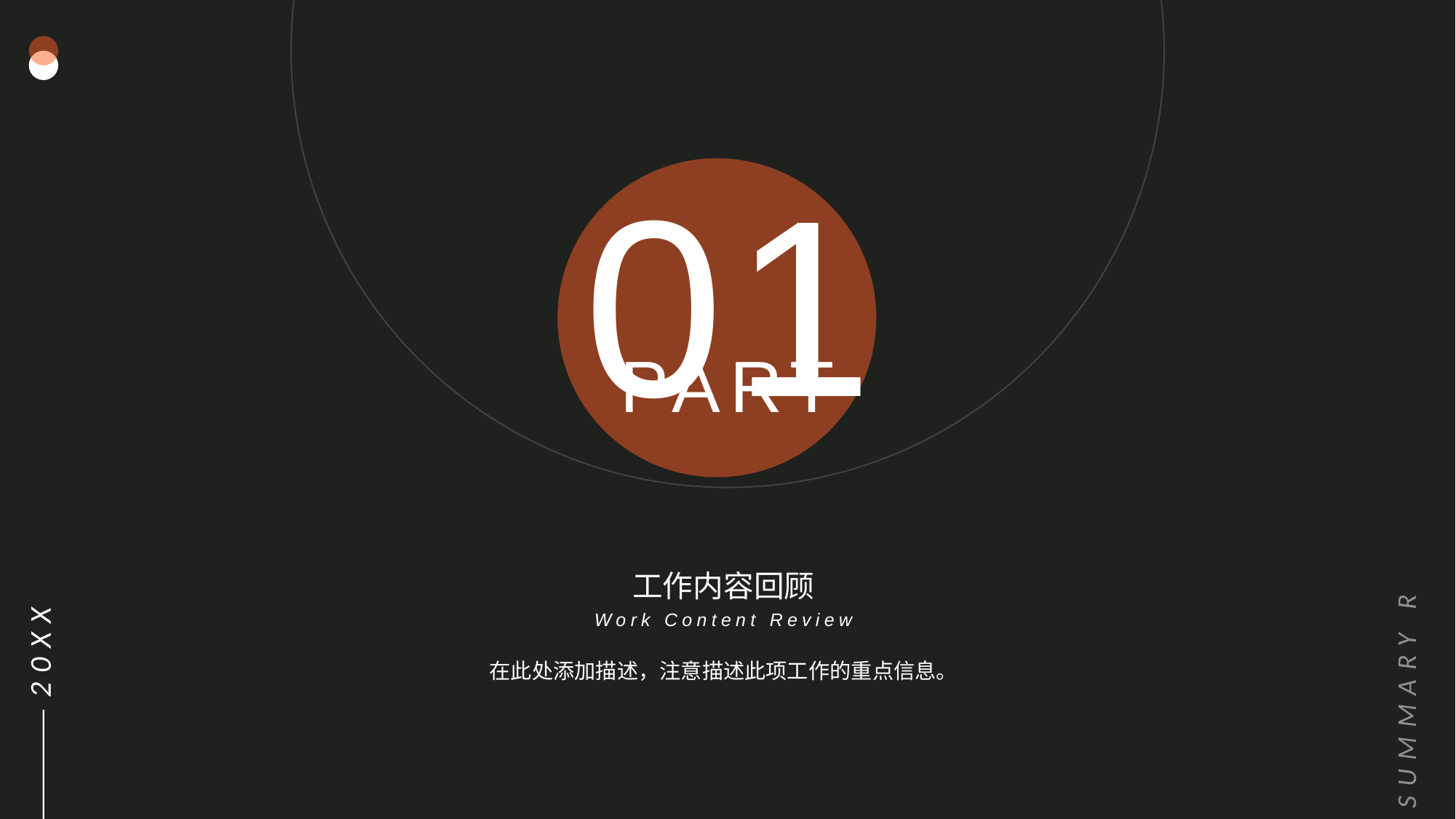

SUMMARY REPORT

01

PART
工作内容回顾
Work Content Review
20XX
在此处添加描述，注意描述此项工作的重点信息。